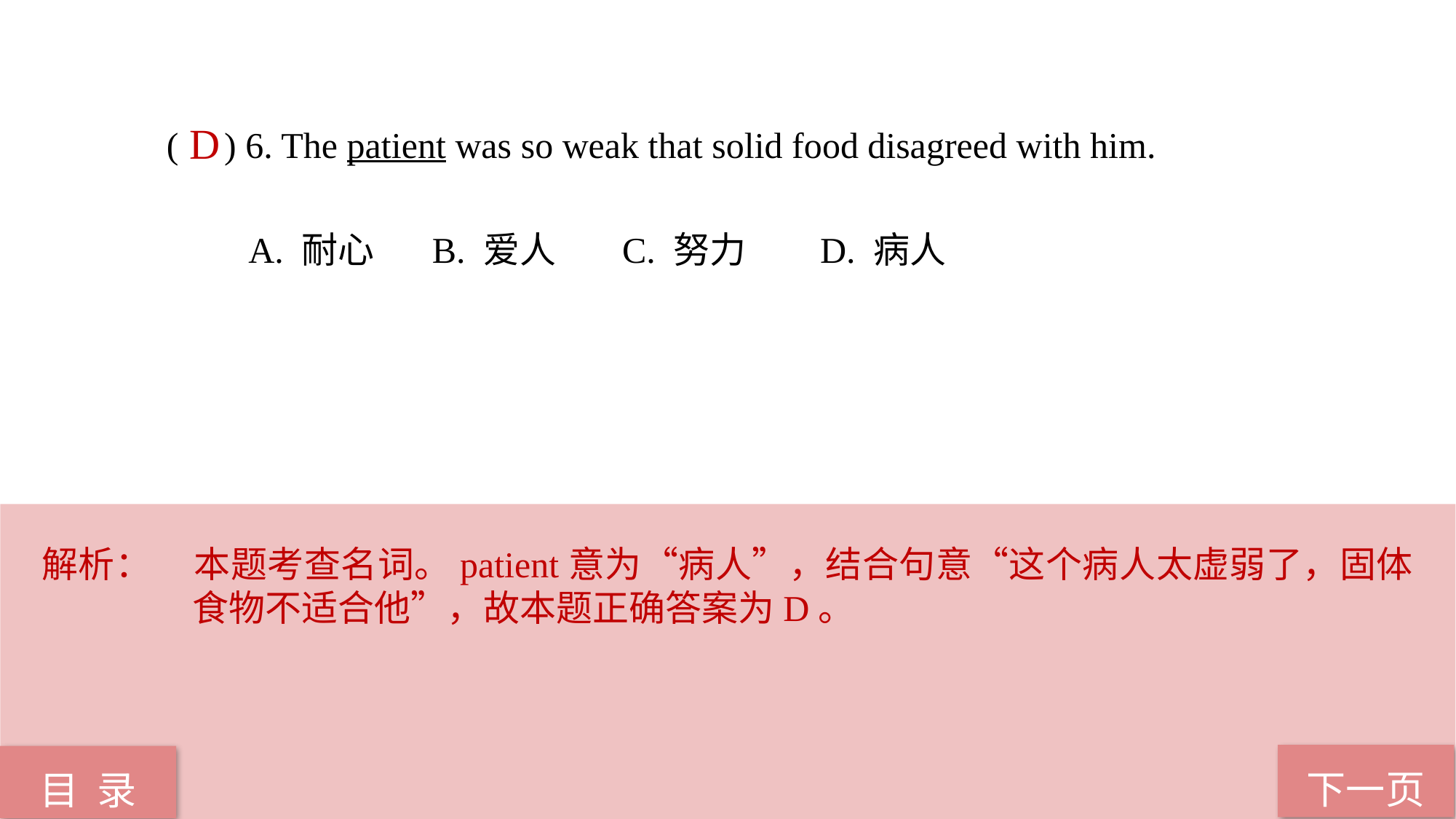

(     ) 6. The patient was so weak that solid food disagreed with him.

         A. 耐心      B. 爱人       C. 努力        D. 病人
D
解析：	本题考查名词。patient意为“病人”，结合句意“这个病人太虚弱了，固体食物不适合他”，故本题正确答案为D。